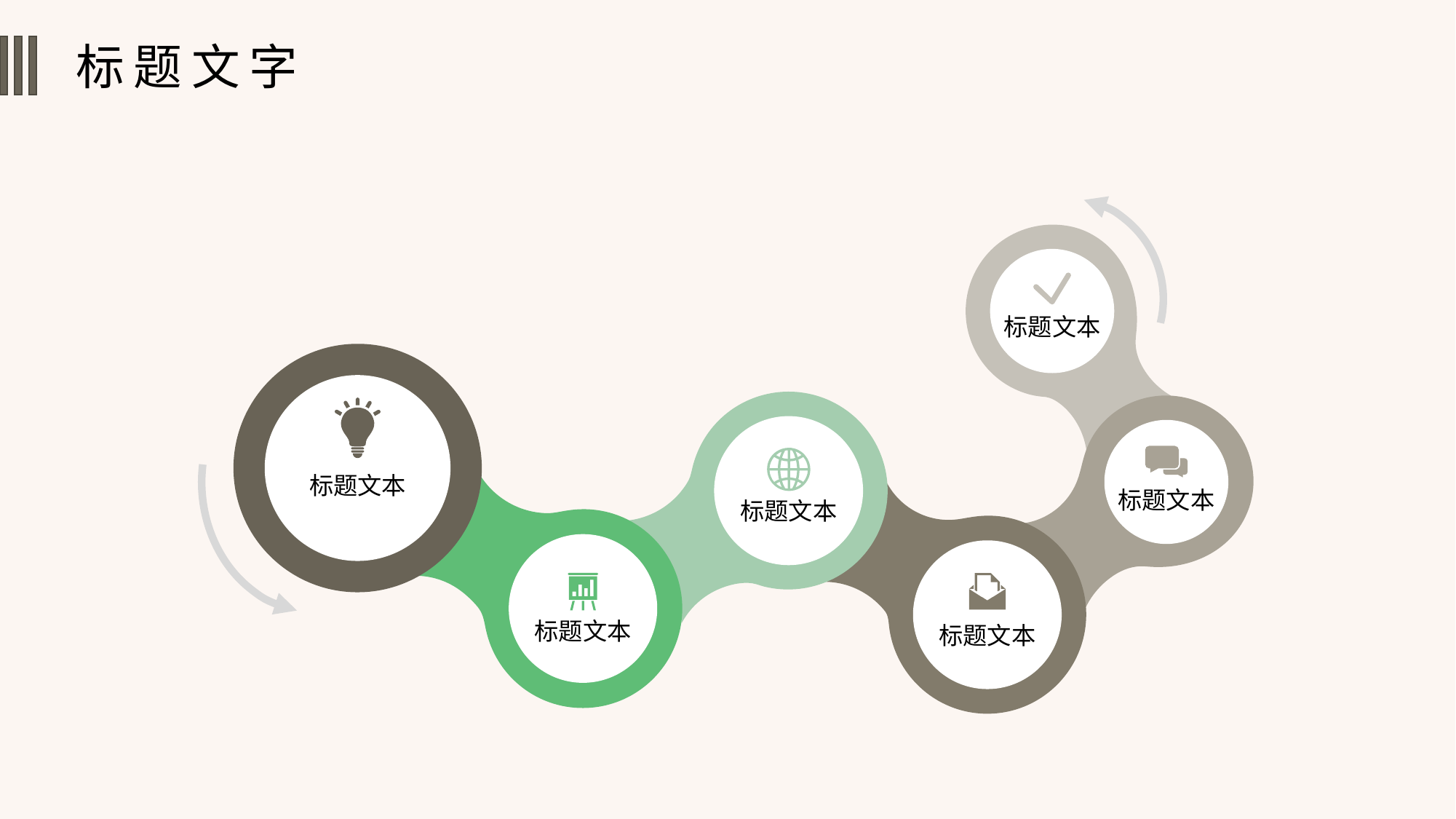

标题文字

标题文本

标题文本

标题文本
标题文本

标题文本
标题文本